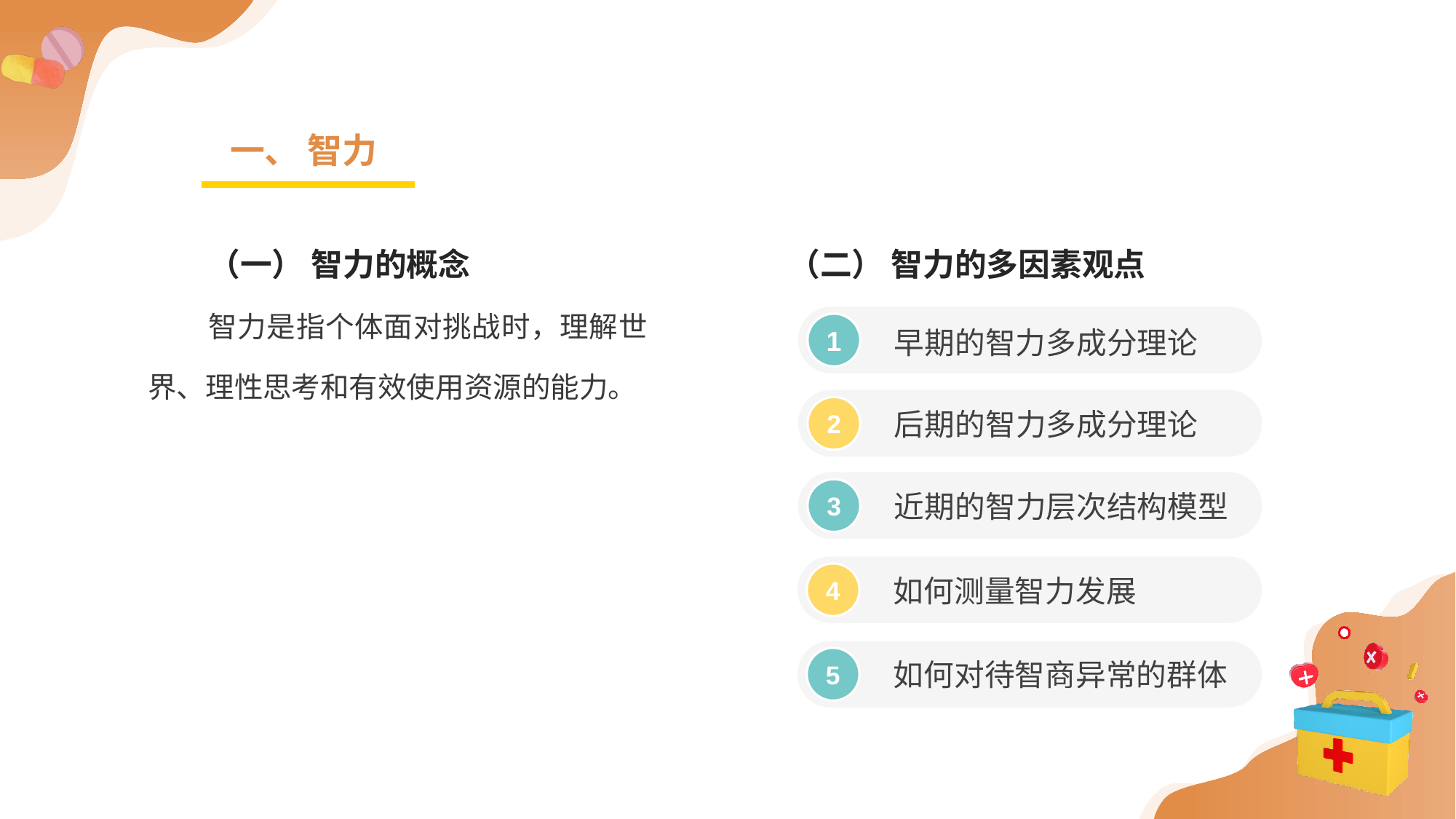

一、 智力
（一） 智力的概念
智力是指个体面对挑战时，理解世界、理性思考和有效使用资源的能力。
（二） 智力的多因素观点
早期的智力多成分理论

1
后期的智力多成分理论

2
近期的智力层次结构模型

3
如何测量智力发展

4
如何对待智商异常的群体

5